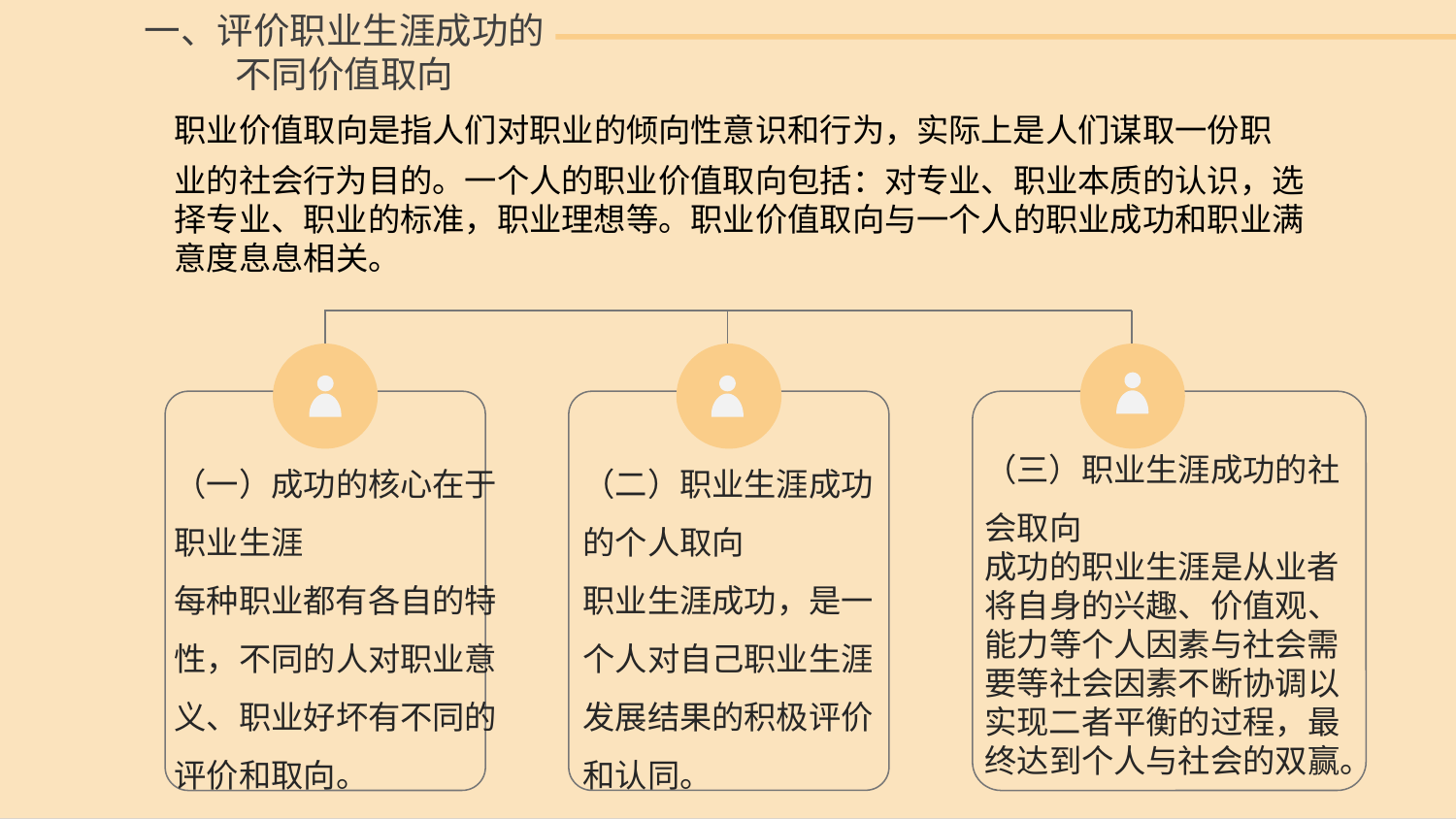

一、评价职业生涯成功的不同价值取向

职业价值取向是指人们对职业的倾向性意识和行为，实际上是人们谋取一份职
业的社会行为目的。一个人的职业价值取向包括：对专业、职业本质的认识，选择专业、职业的标准，职业理想等。职业价值取向与一个人的职业成功和职业满意度息息相关。

（三）职业生涯成功的社会取向
成功的职业生涯是从业者将自身的兴趣、价值观、能力等个人因素与社会需要等社会因素不断协调以实现二者平衡的过程，最终达到个人与社会的双赢。
（二）职业生涯成功的个人取向
职业生涯成功，是一个人对自己职业生涯发展结果的积极评价和认同。
（一）成功的核心在于职业生涯
每种职业都有各自的特性，不同的人对职业意义、职业好坏有不同的评价和取向。